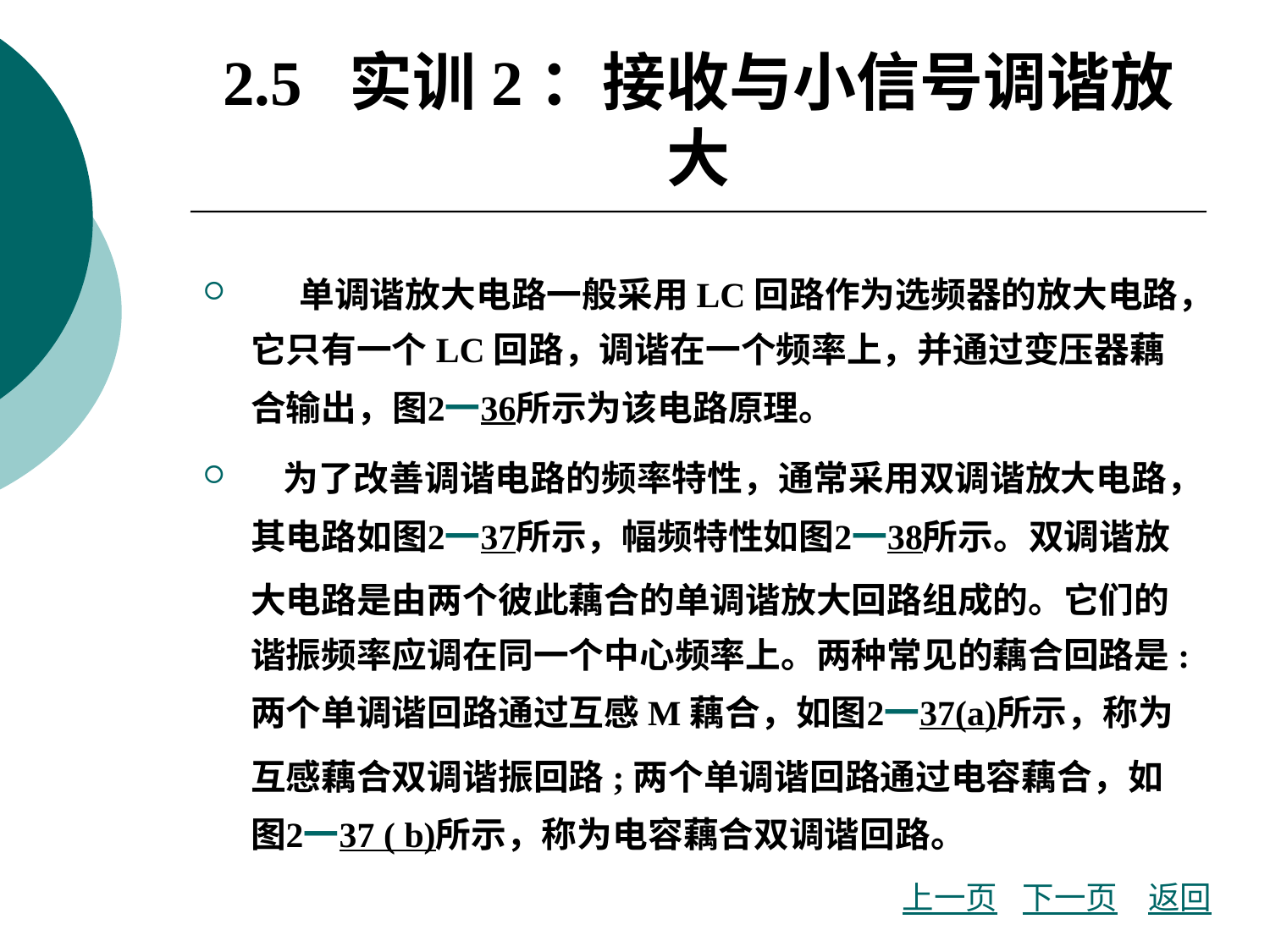

# 2.5  实训2：接收与小信号调谐放大
     单调谐放大电路一般采用LC回路作为选频器的放大电路，它只有一个LC回路，调谐在一个频率上，并通过变压器藕合输出，图2一36所示为该电路原理。
   为了改善调谐电路的频率特性，通常采用双调谐放大电路，其电路如图2一37所示，幅频特性如图2一38所示。双调谐放大电路是由两个彼此藕合的单调谐放大回路组成的。它们的谐振频率应调在同一个中心频率上。两种常见的藕合回路是:两个单调谐回路通过互感M藕合，如图2一37(a)所示，称为互感藕合双调谐振回路;两个单调谐回路通过电容藕合，如图2一37 ( b)所示，称为电容藕合双调谐回路。
上一页
下一页
返回